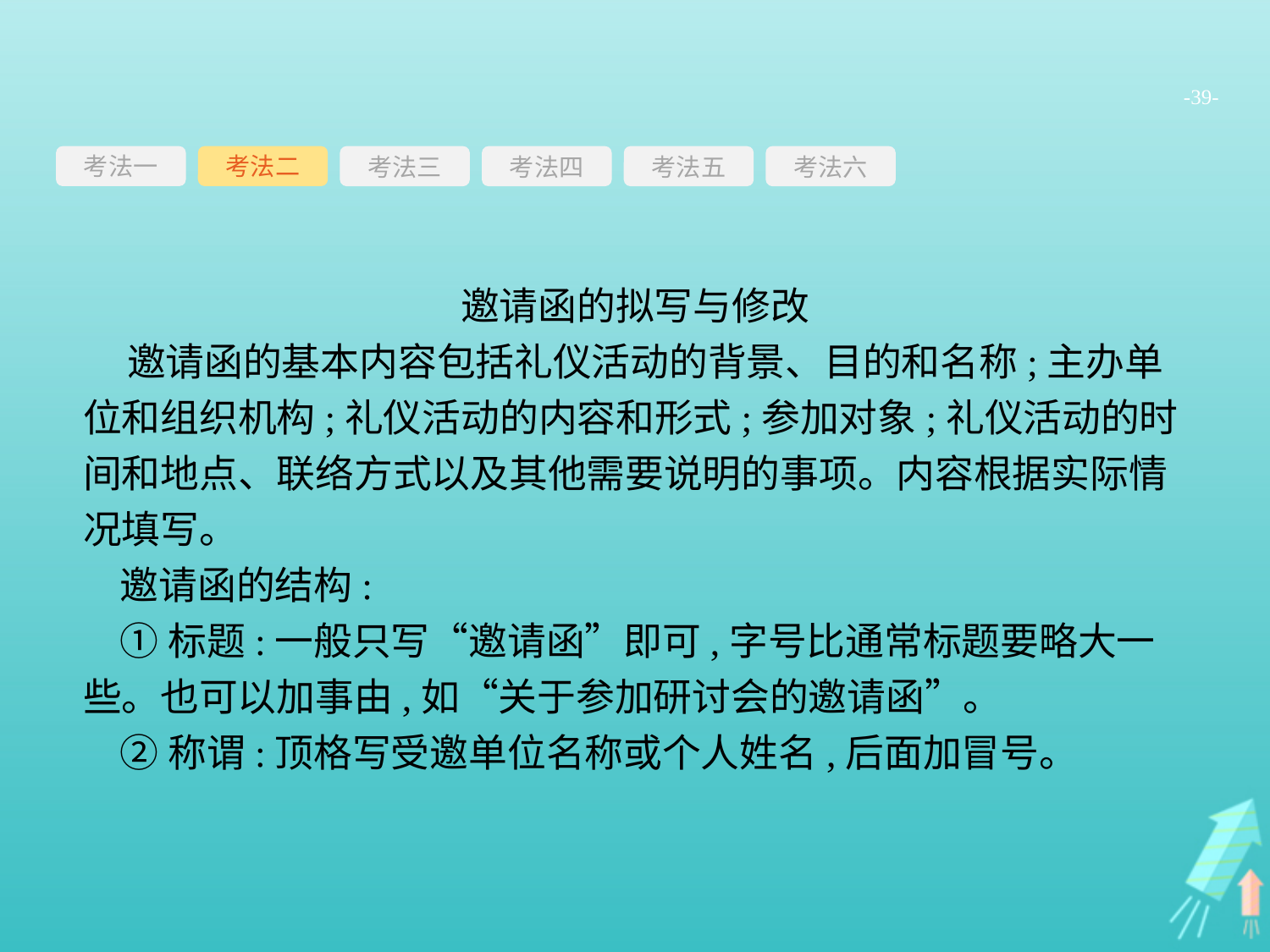

-39-
考法一
考法三
考法四
考法五
考法六
考法二
邀请函的拟写与修改
    邀请函的基本内容包括礼仪活动的背景、目的和名称;主办单位和组织机构;礼仪活动的内容和形式;参加对象;礼仪活动的时间和地点、联络方式以及其他需要说明的事项。内容根据实际情况填写。
邀请函的结构:
①标题:一般只写“邀请函”即可,字号比通常标题要略大一些。也可以加事由,如“关于参加研讨会的邀请函”。
②称谓:顶格写受邀单位名称或个人姓名,后面加冒号。